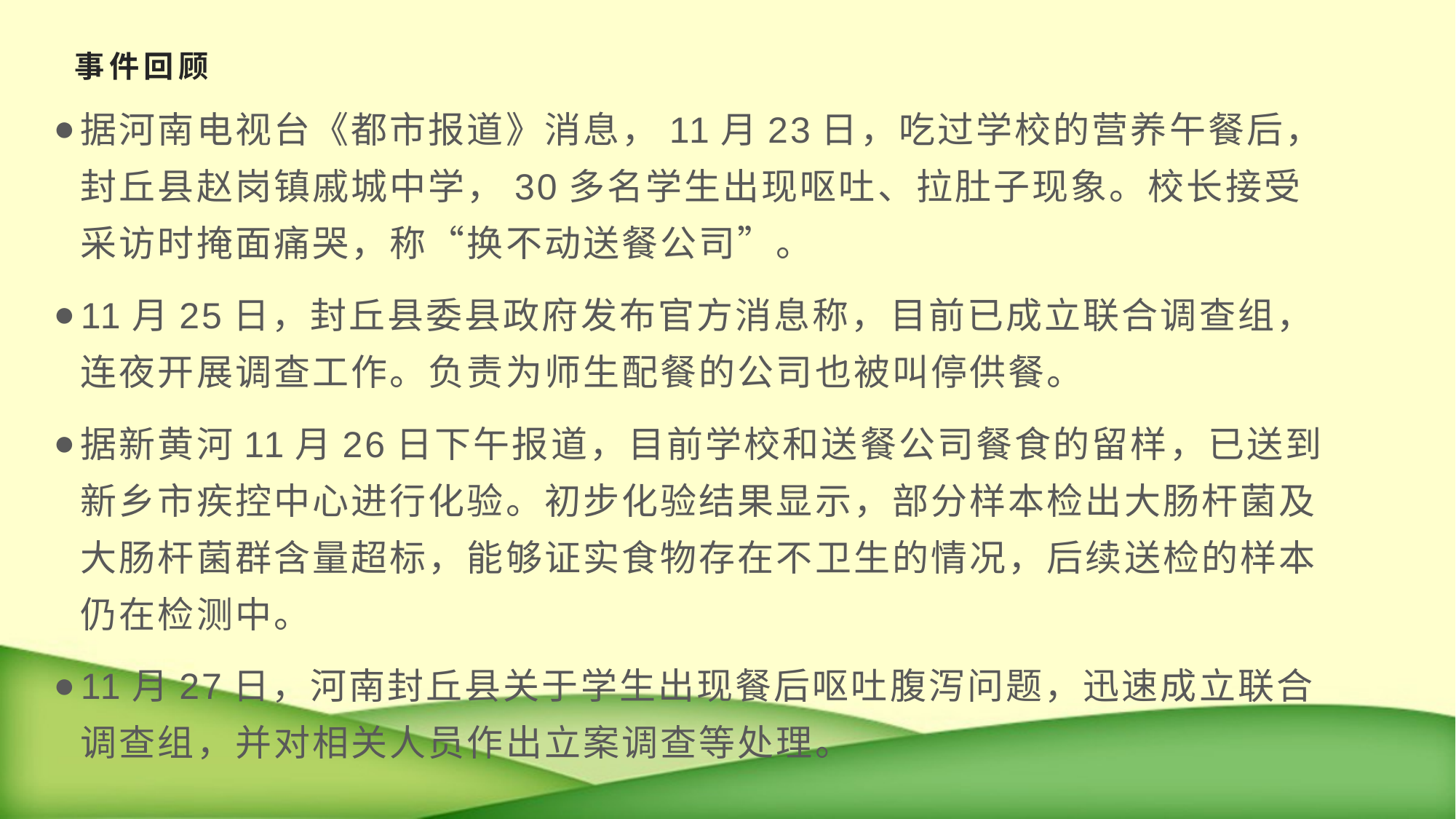

# 事件回顾
据河南电视台《都市报道》消息，11月23日，吃过学校的营养午餐后，封丘县赵岗镇戚城中学，30多名学生出现呕吐、拉肚子现象。校长接受采访时掩面痛哭，称“换不动送餐公司”。
11月25日，封丘县委县政府发布官方消息称，目前已成立联合调查组，连夜开展调查工作。负责为师生配餐的公司也被叫停供餐。
据新黄河11月26日下午报道，目前学校和送餐公司餐食的留样，已送到新乡市疾控中心进行化验。初步化验结果显示，部分样本检出大肠杆菌及大肠杆菌群含量超标，能够证实食物存在不卫生的情况，后续送检的样本仍在检测中。
11月27日，河南封丘县关于学生出现餐后呕吐腹泻问题，迅速成立联合调查组，并对相关人员作出立案调查等处理。